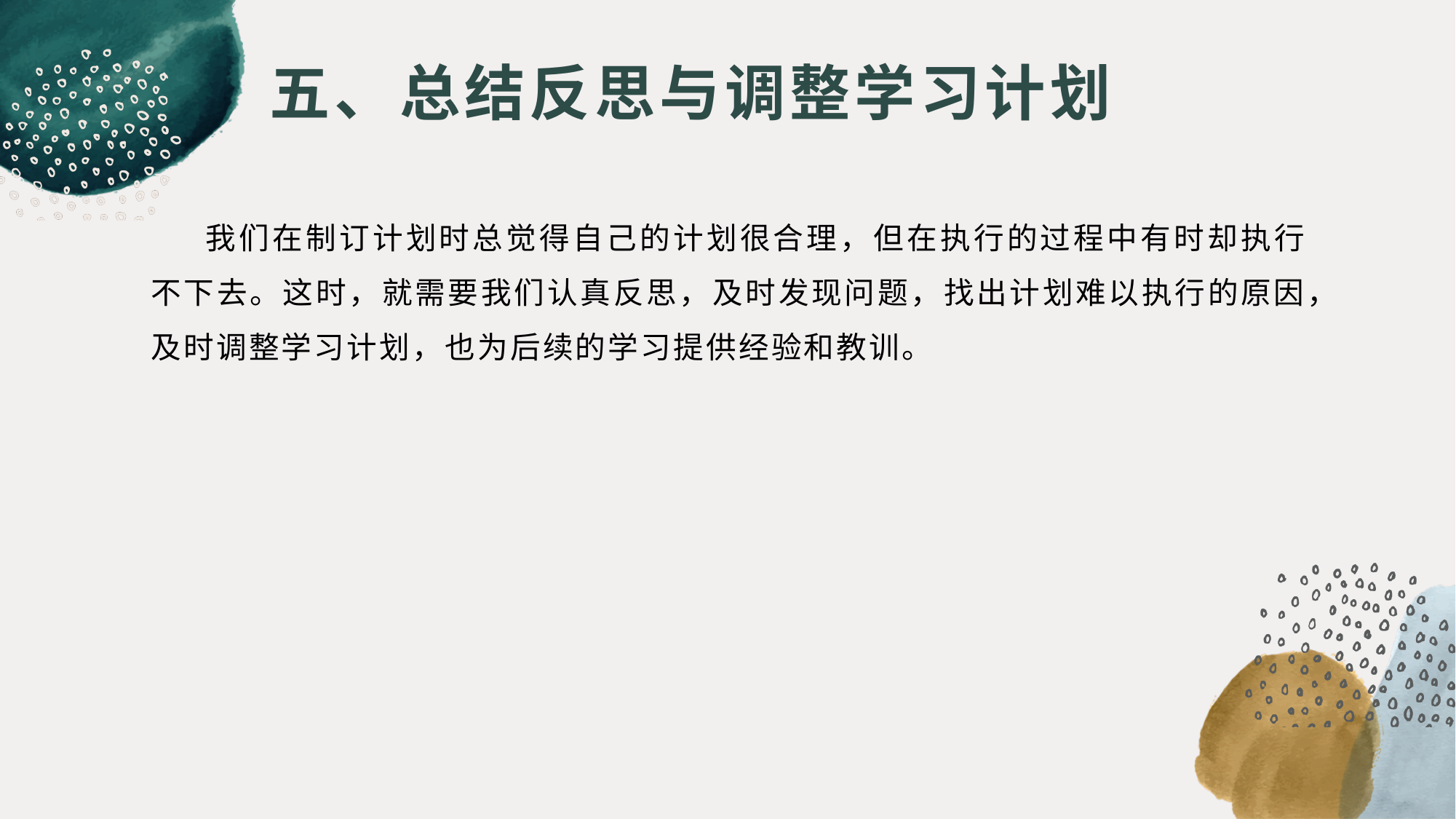

# 五、总结反思与调整学习计划
我们在制订计划时总觉得自己的计划很合理，但在执行的过程中有时却执行不下去。这时，就需要我们认真反思，及时发现问题，找出计划难以执行的原因，及时调整学习计划，也为后续的学习提供经验和教训。